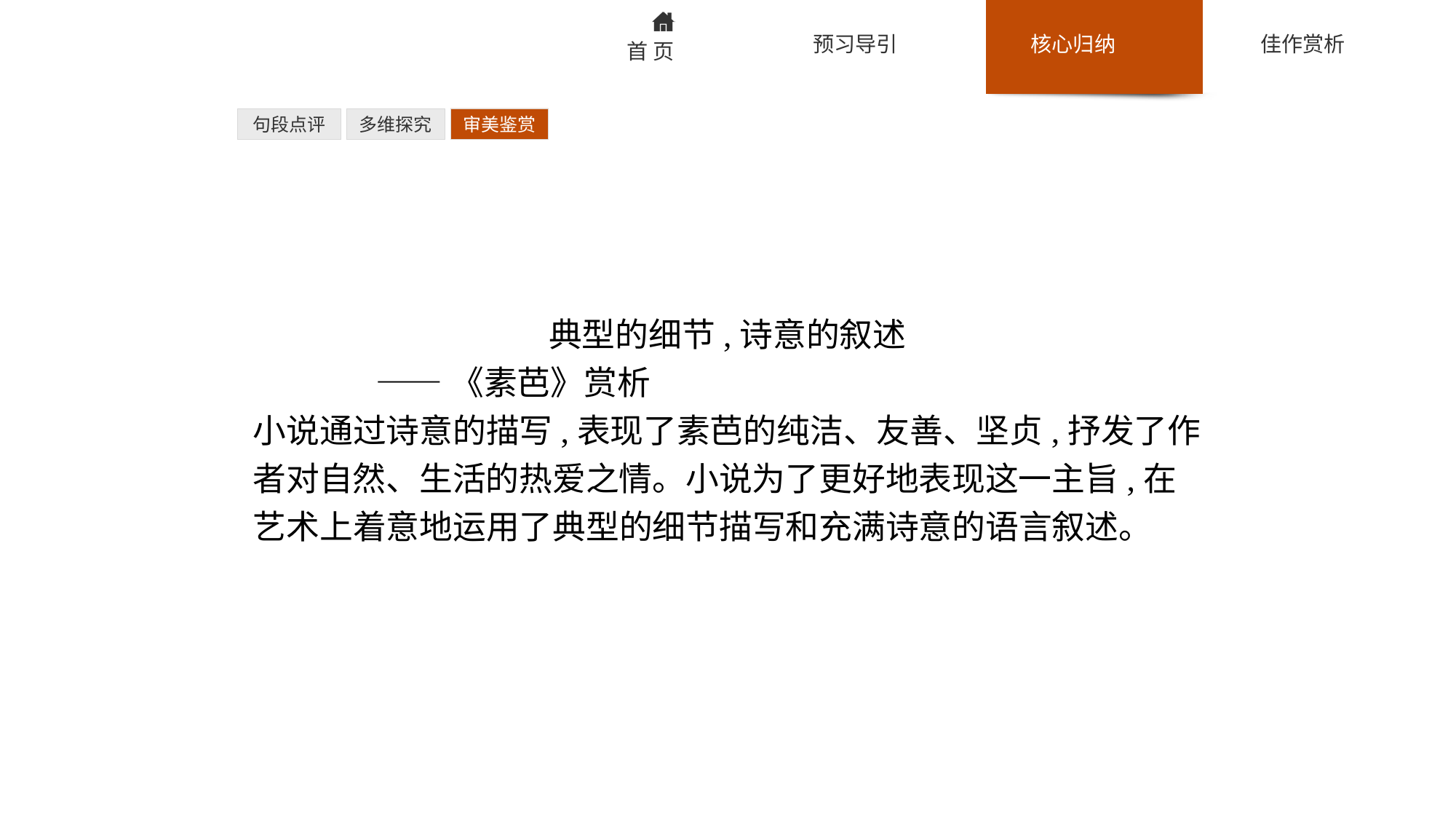

句段点评
多维探究
审美鉴赏
典型的细节,诗意的叙述
	——《素芭》赏析
小说通过诗意的描写,表现了素芭的纯洁、友善、坚贞,抒发了作者对自然、生活的热爱之情。小说为了更好地表现这一主旨,在艺术上着意地运用了典型的细节描写和充满诗意的语言叙述。